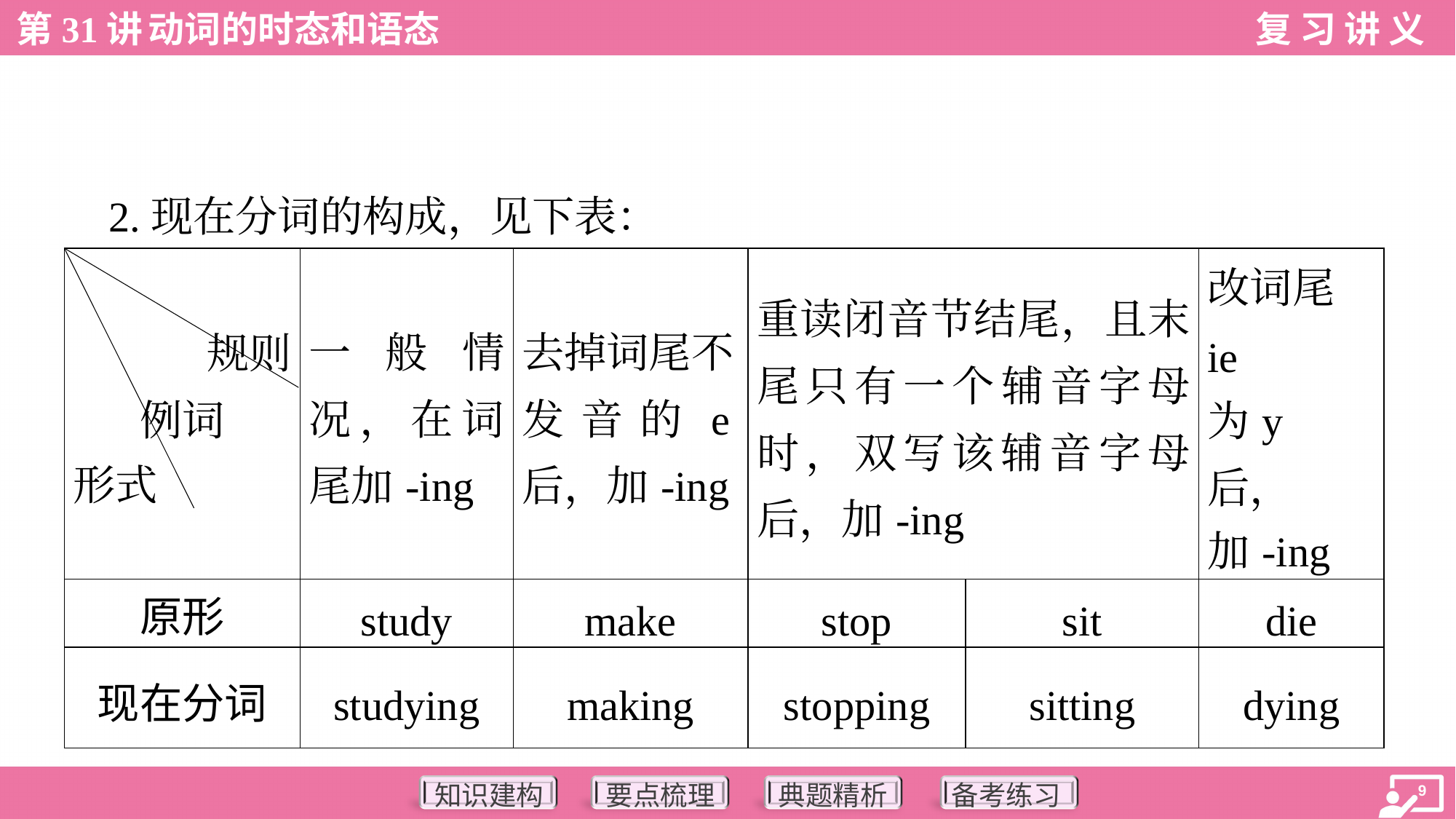

2.现在分词的构成，见下表：
| 规则 例词 形式 | 一般情况，在词尾加-ing | 去掉词尾不 发音的e后，加-ing | 重读闭音节结尾，且末尾只有一个辅音字母时，双写该辅音字母后，加-ing |  | 改词尾ie 为y后， 加-ing |
| --- | --- | --- | --- | --- | --- |
| 原形 | study | make | stop | sit | die |
| 现在分词 | studying | making | stopping | sitting | dying |